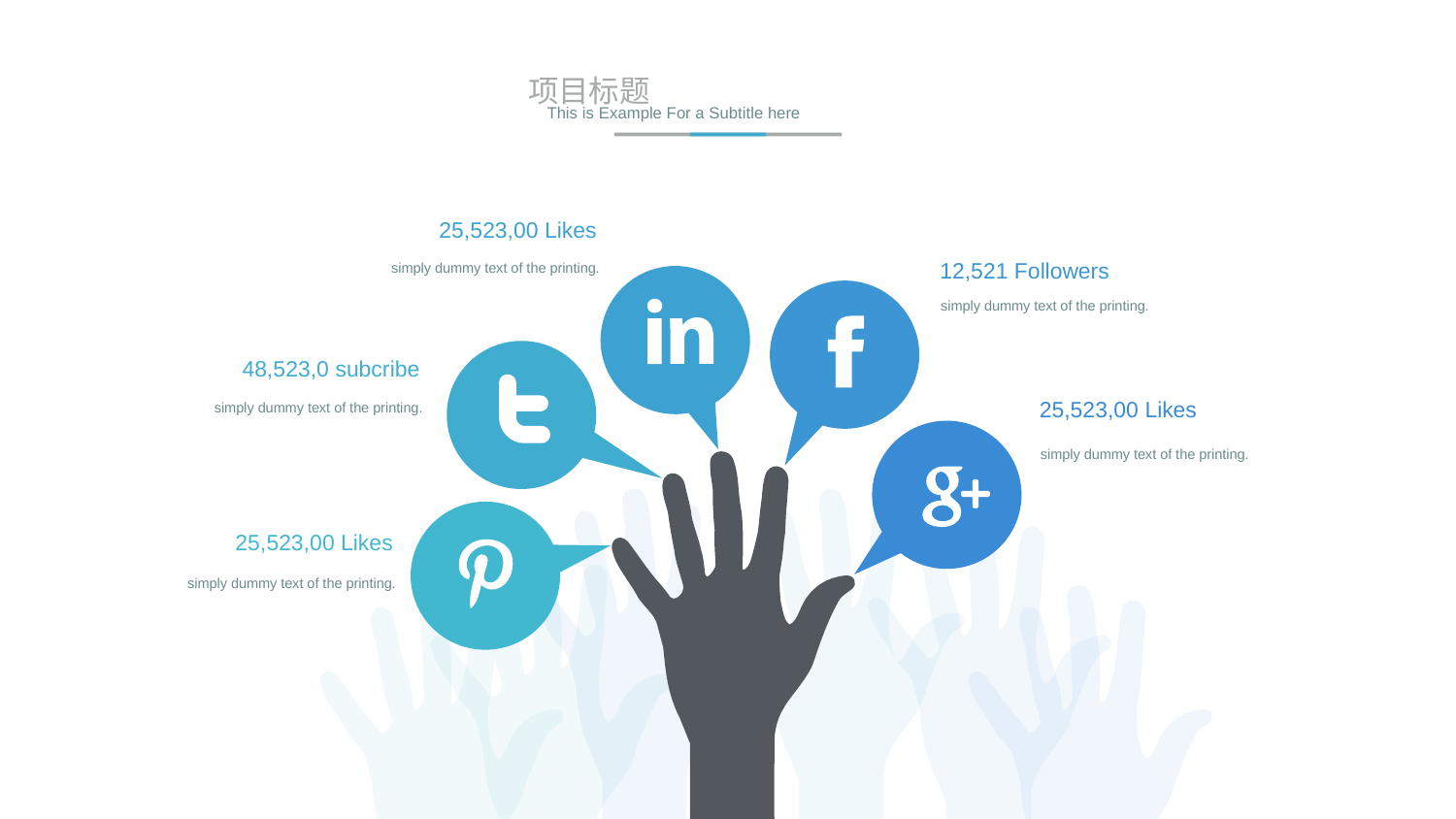

21
项目标题
This is Example For a Subtitle here

25,523,00 Likes
 simply dummy text of the printing.
12,521 Followers

 simply dummy text of the printing.

48,523,0 subcribe

 simply dummy text of the printing.
25,523,00 Likes

 simply dummy text of the printing.

25,523,00 Likes

 simply dummy text of the printing.